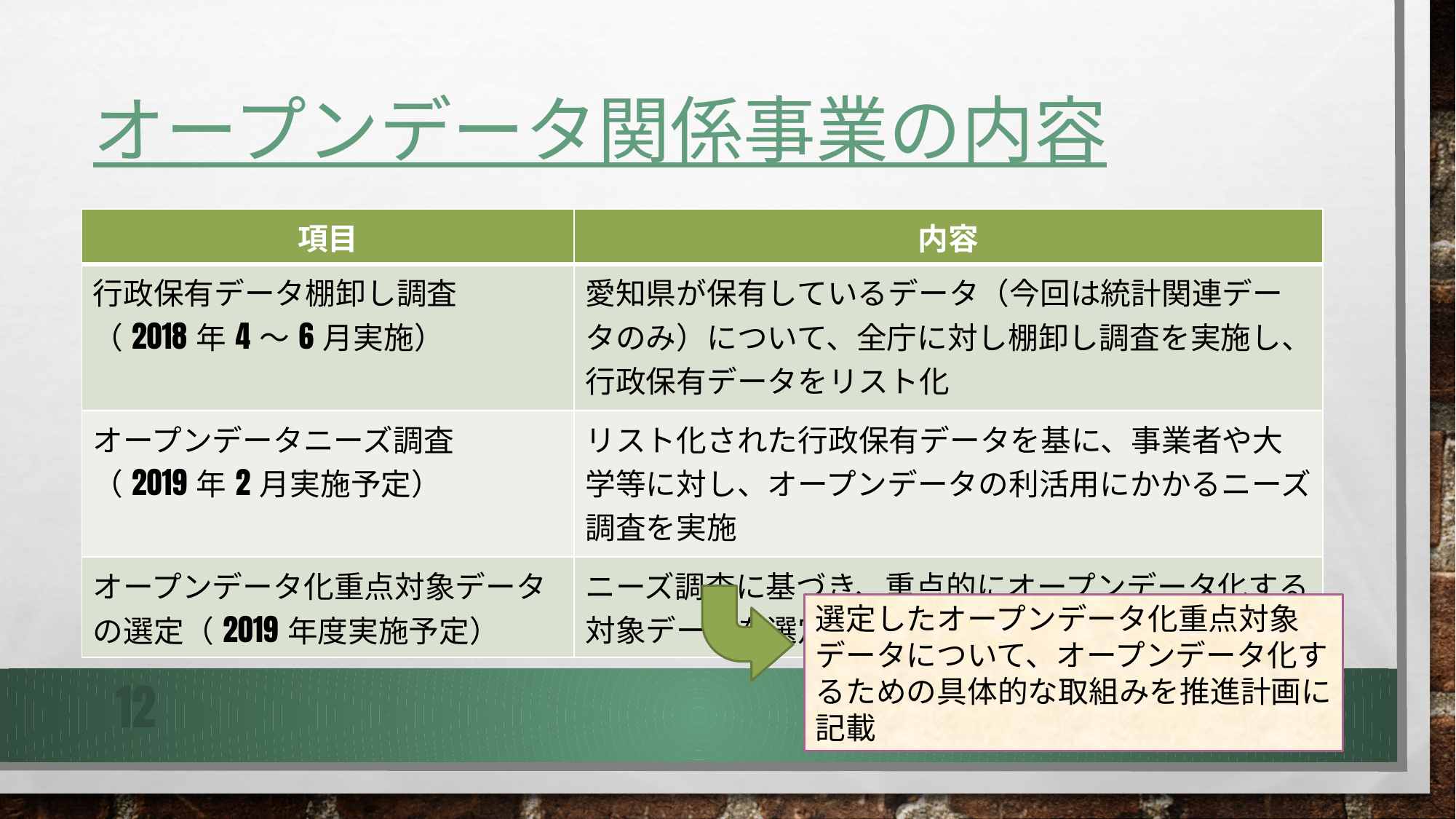

# オープンデータ関係事業の内容
| 項目 | 内容 |
| --- | --- |
| 行政保有データ棚卸し調査 （2018年4～6月実施） | 愛知県が保有しているデータ（今回は統計関連データのみ）について、全庁に対し棚卸し調査を実施し、行政保有データをリスト化 |
| オープンデータニーズ調査 （2019年2月実施予定） | リスト化された行政保有データを基に、事業者や大学等に対し、オープンデータの利活用にかかるニーズ調査を実施 |
| オープンデータ化重点対象データの選定（2019年度実施予定） | ニーズ調査に基づき、重点的にオープンデータ化する対象データを選定 |

選定したオープンデータ化重点対象データについて、オープンデータ化するための具体的な取組みを推進計画に記載
12